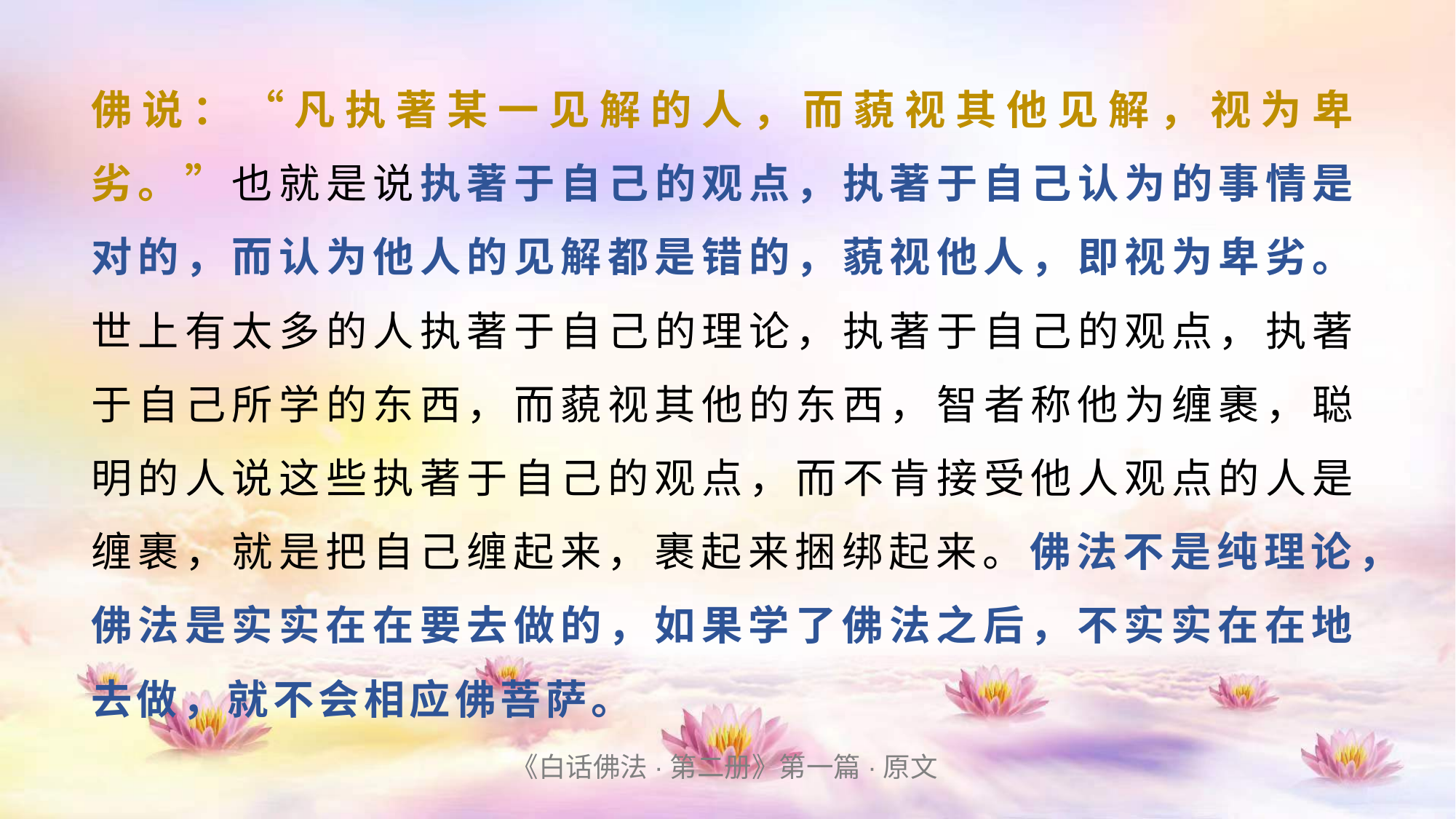

# 佛说：“凡执著某一见解的人，而藐视其他见解，视为卑劣。”也就是说执著于自己的观点，执著于自己认为的事情是对的，而认为他人的见解都是错的，藐视他人，即视为卑劣。世上有太多的人执著于自己的理论，执著于自己的观点，执著于自己所学的东西，而藐视其他的东西，智者称他为缠裹，聪明的人说这些执著于自己的观点，而不肯接受他人观点的人是缠裹，就是把自己缠起来，裹起来捆绑起来。佛法不是纯理论，佛法是实实在在要去做的，如果学了佛法之后，不实实在在地去做，就不会相应佛菩萨。
《白话佛法·第二册》第一篇·原文